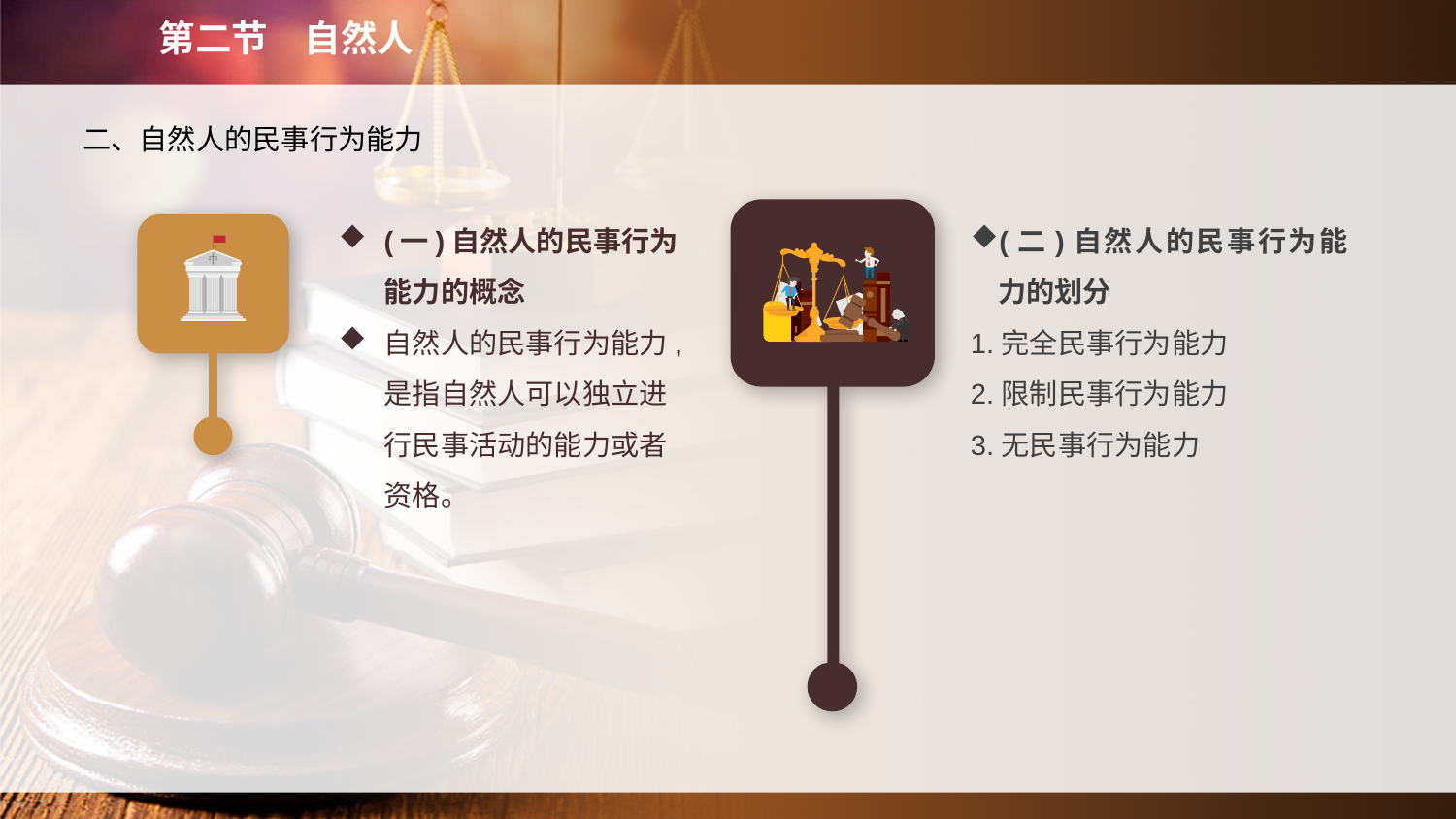

第二节　自然人
二、自然人的民事行为能力
(一)自然人的民事行为能力的概念
自然人的民事行为能力,是指自然人可以独立进行民事活动的能力或者资格。

(二)自然人的民事行为能力的划分
1.完全民事行为能力
2.限制民事行为能力
3.无民事行为能力